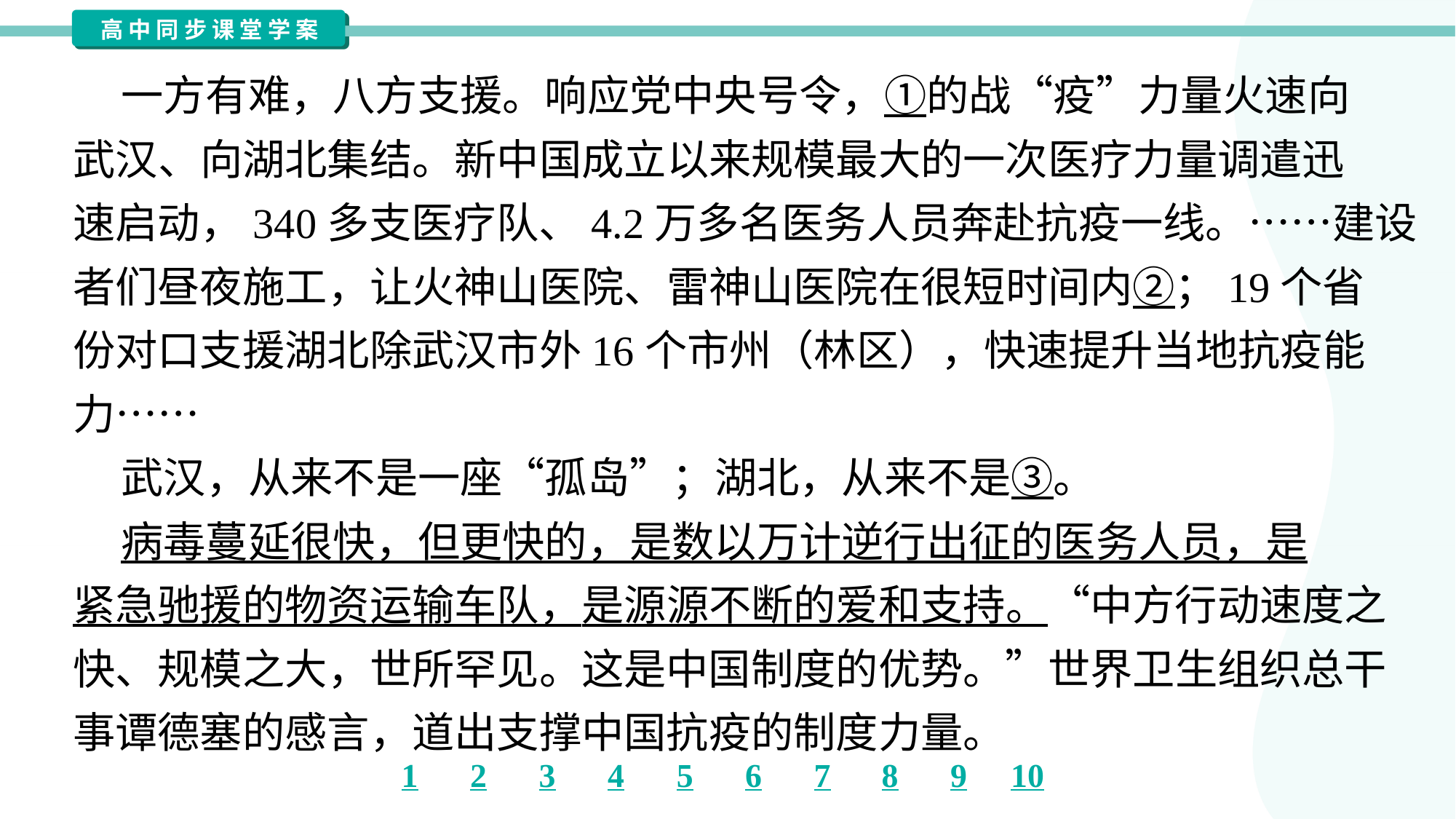

一方有难，八方支援。响应党中央号令，①的战“疫”力量火速向
武汉、向湖北集结。新中国成立以来规模最大的一次医疗力量调遣迅
速启动，340多支医疗队、4.2万多名医务人员奔赴抗疫一线。……建设
者们昼夜施工，让火神山医院、雷神山医院在很短时间内②；19个省
份对口支援湖北除武汉市外16个市州（林区），快速提升当地抗疫能
力……
    武汉，从来不是一座“孤岛”；湖北，从来不是③。
    病毒蔓延很快，但更快的，是数以万计逆行出征的医务人员，是
紧急驰援的物资运输车队，是源源不断的爱和支持。“中方行动速度之
快、规模之大，世所罕见。这是中国制度的优势。”世界卫生组织总干
事谭德塞的感言，道出支撑中国抗疫的制度力量。